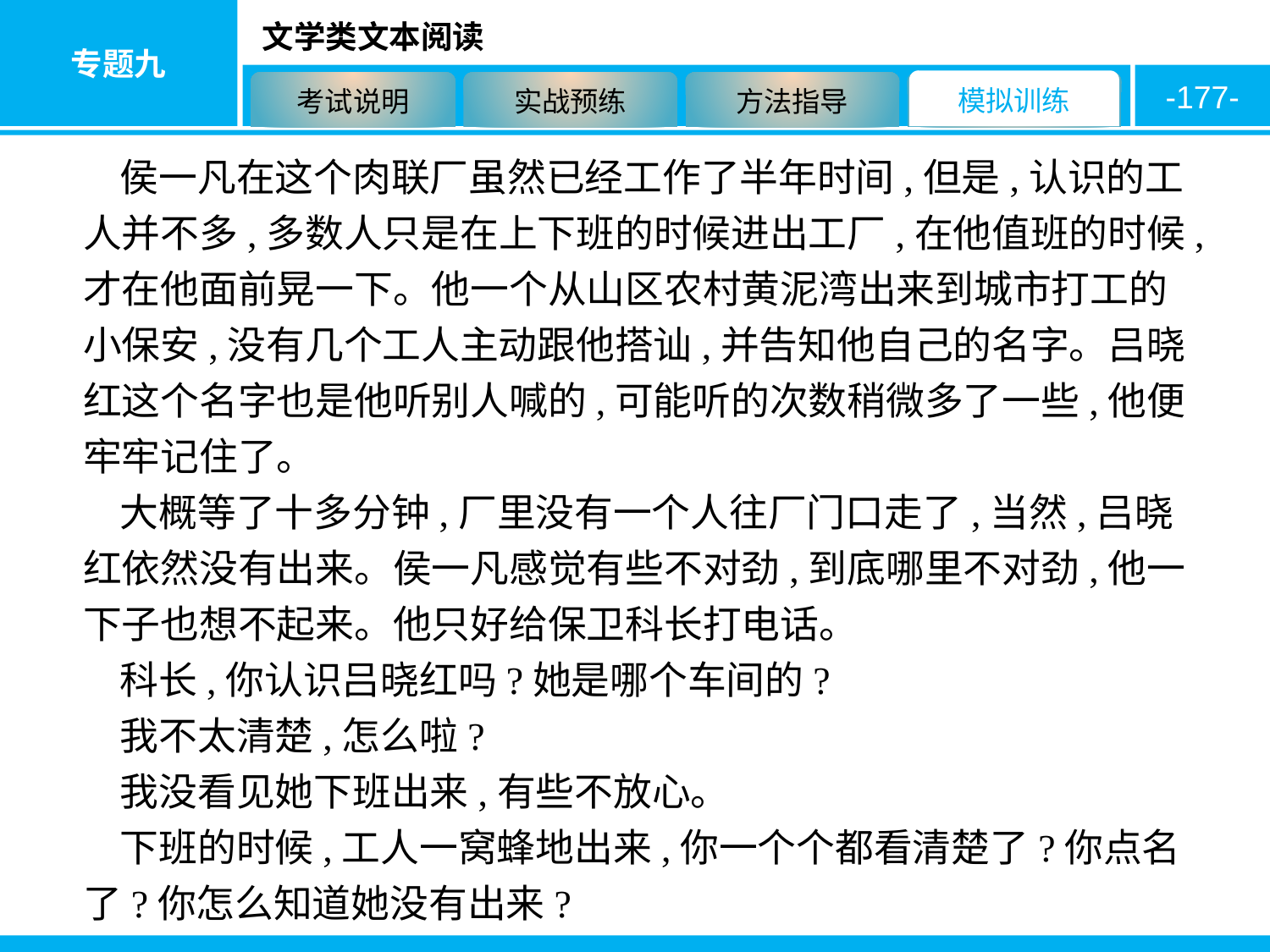

-177-
侯一凡在这个肉联厂虽然已经工作了半年时间,但是,认识的工人并不多,多数人只是在上下班的时候进出工厂,在他值班的时候,才在他面前晃一下。他一个从山区农村黄泥湾出来到城市打工的小保安,没有几个工人主动跟他搭讪,并告知他自己的名字。吕晓红这个名字也是他听别人喊的,可能听的次数稍微多了一些,他便牢牢记住了。
大概等了十多分钟,厂里没有一个人往厂门口走了,当然,吕晓红依然没有出来。侯一凡感觉有些不对劲,到底哪里不对劲,他一下子也想不起来。他只好给保卫科长打电话。
科长,你认识吕晓红吗?她是哪个车间的?
我不太清楚,怎么啦?
我没看见她下班出来,有些不放心。
下班的时候,工人一窝蜂地出来,你一个个都看清楚了?你点名了?你怎么知道她没有出来?